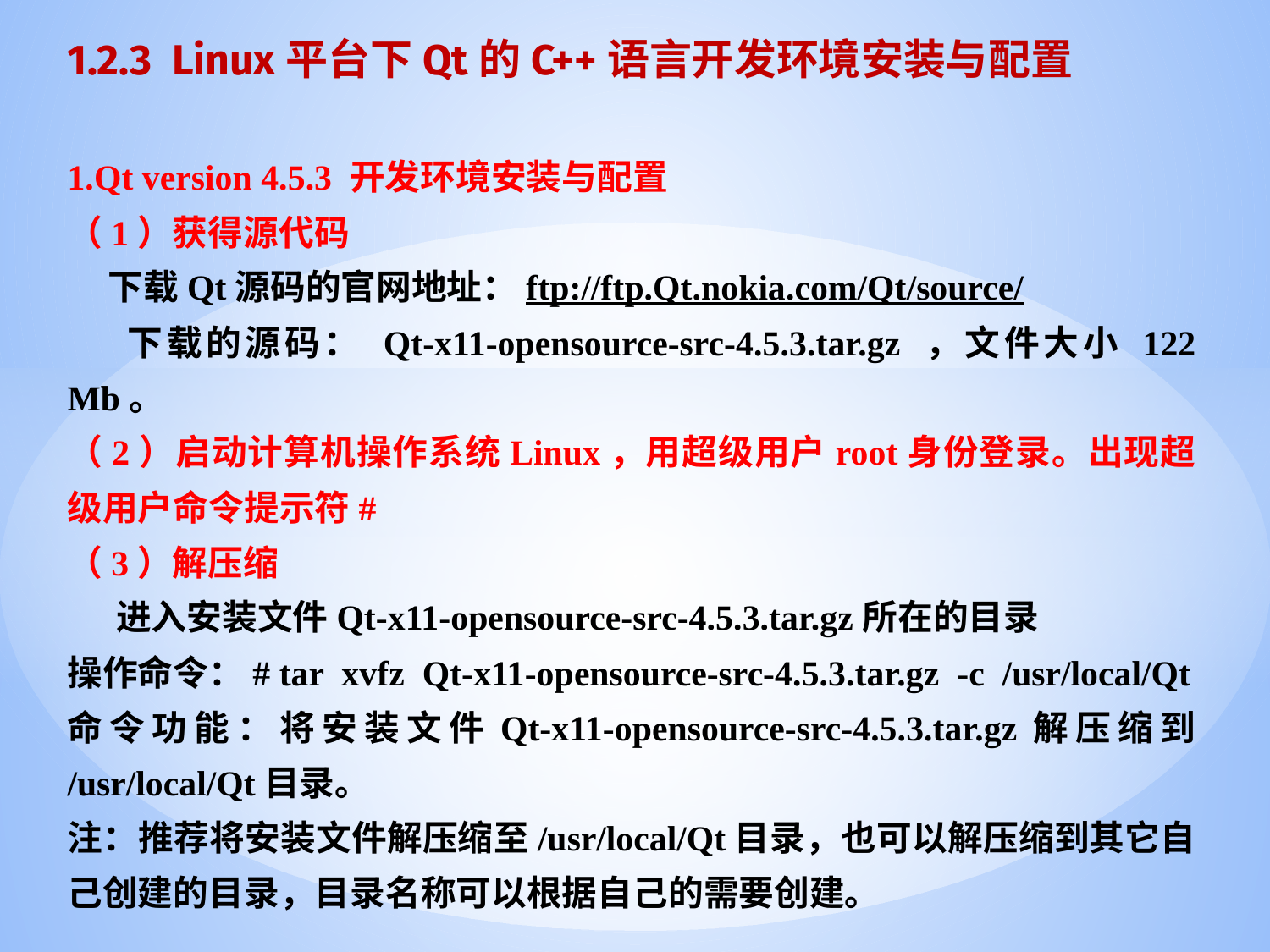

1.2.3  Linux平台下Qt的C++语言开发环境安装与配置
1.Qt version 4.5.3 开发环境安装与配置
（1）获得源代码
    下载Qt源码的官网地址：ftp://ftp.Qt.nokia.com/Qt/source/
    下载的源码： Qt-x11-opensource-src-4.5.3.tar.gz ，文件大小 122 Mb。
（2）启动计算机操作系统Linux，用超级用户root身份登录。出现超级用户命令提示符#
（3）解压缩
     进入安装文件Qt-x11-opensource-src-4.5.3.tar.gz所在的目录
操作命令：# tar  xvfz  Qt-x11-opensource-src-4.5.3.tar.gz  -c  /usr/local/Qt
命令功能：将安装文件Qt-x11-opensource-src-4.5.3.tar.gz解压缩到 /usr/local/Qt目录。
注：推荐将安装文件解压缩至/usr/local/Qt目录，也可以解压缩到其它自己创建的目录，目录名称可以根据自己的需要创建。